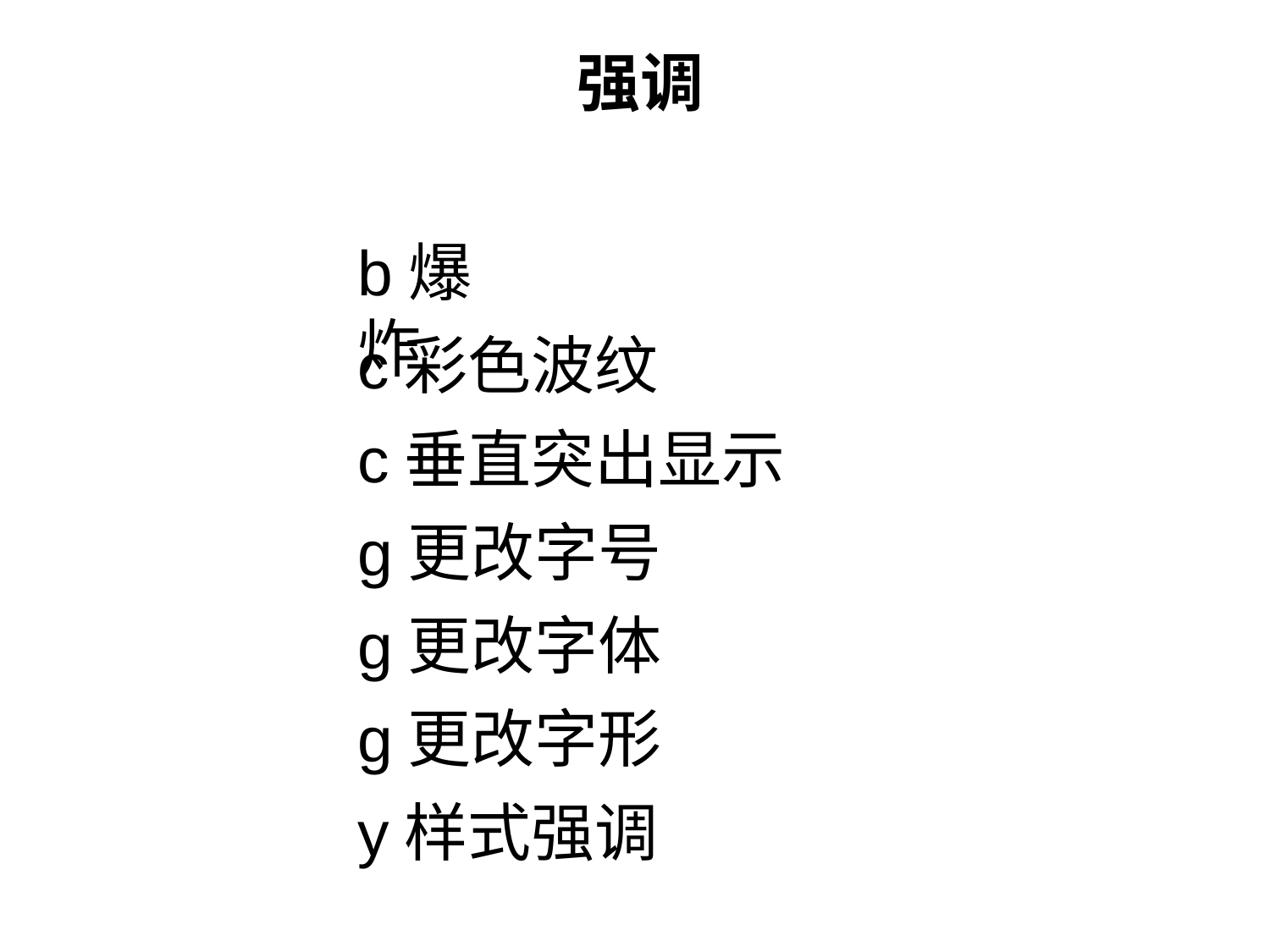

强调
b爆炸
c彩色波纹
c垂直突出显示
g更改字号
g更改字体
g更改字形
y样式强调